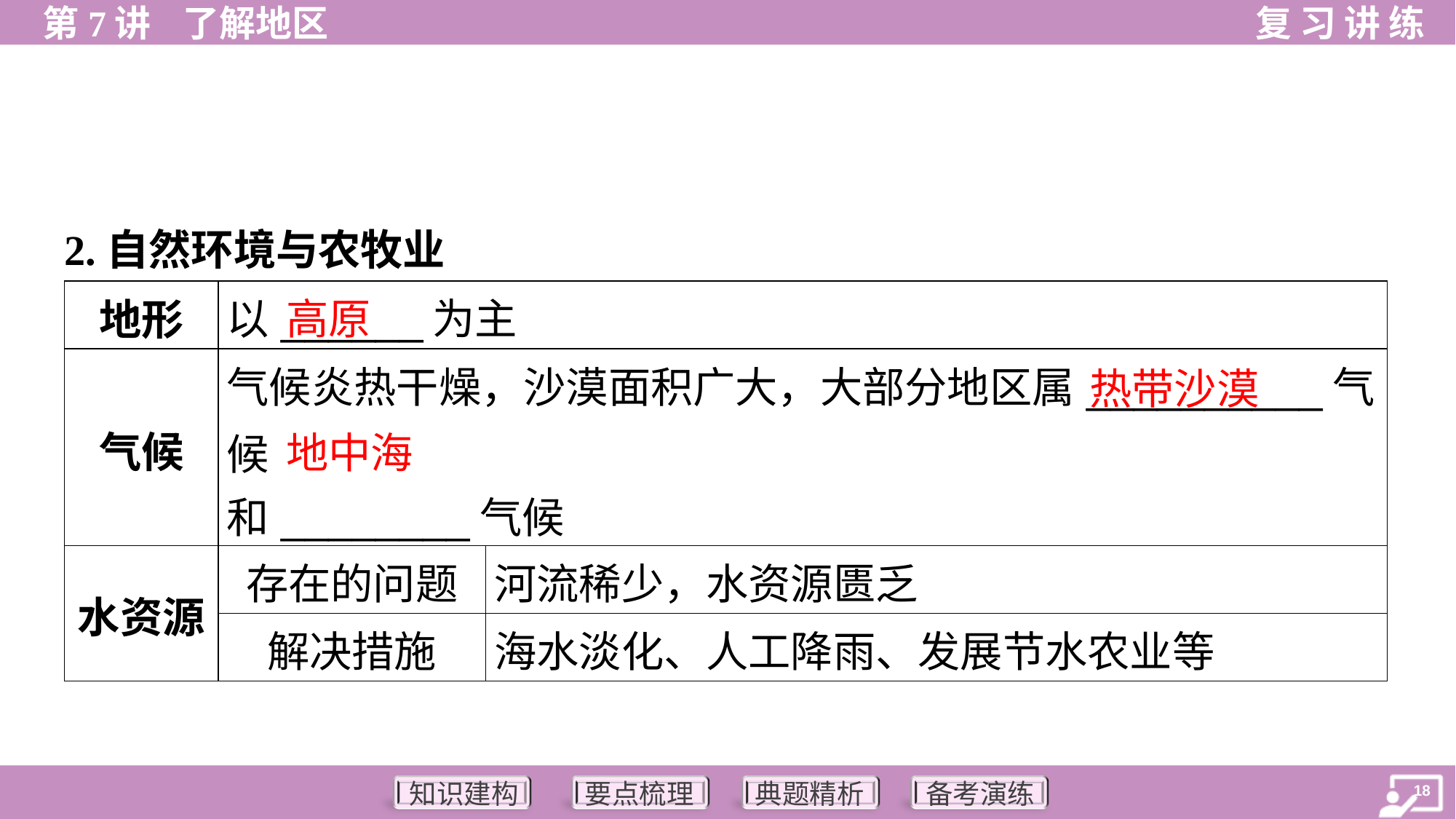

2.自然环境与农牧业
高原
| 地形 | 以\_\_\_\_\_\_为主 |  |
| --- | --- | --- |
| 气候 | 气候炎热干燥，沙漠面积广大，大部分地区属\_\_\_\_\_\_\_\_\_\_气候 和\_\_\_\_\_\_\_\_气候 |  |
| 水资源 | 存在的问题 | 河流稀少，水资源匮乏 |
|  | 解决措施 | 海水淡化、人工降雨、发展节水农业等 |
热带沙漠
地中海